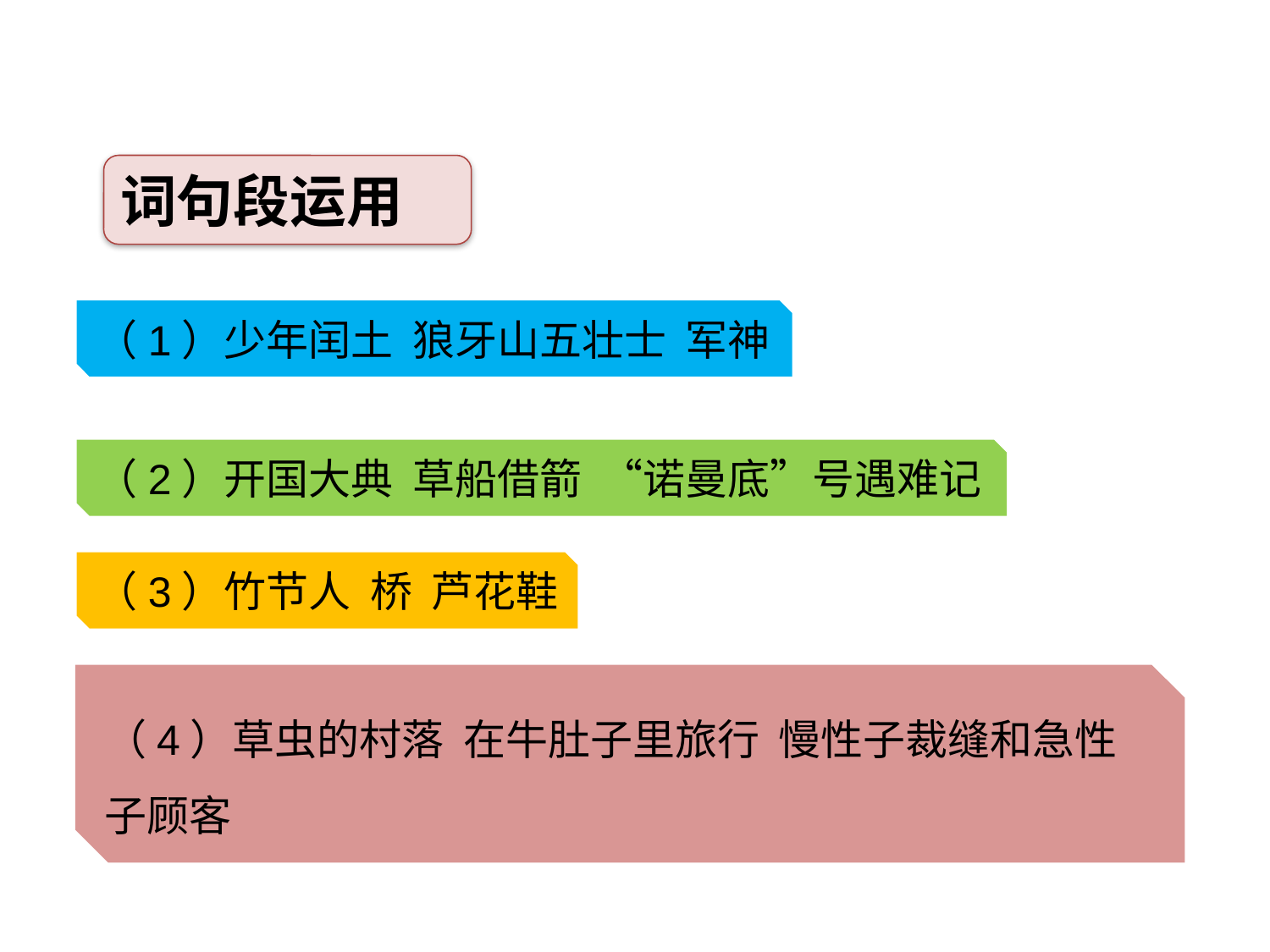

词句段运用
（1）少年闰土  狼牙山五壮士  军神
（2）开国大典  草船借箭  “诺曼底”号遇难记
（3）竹节人  桥  芦花鞋
（4）草虫的村落  在牛肚子里旅行  慢性子裁缝和急性子顾客